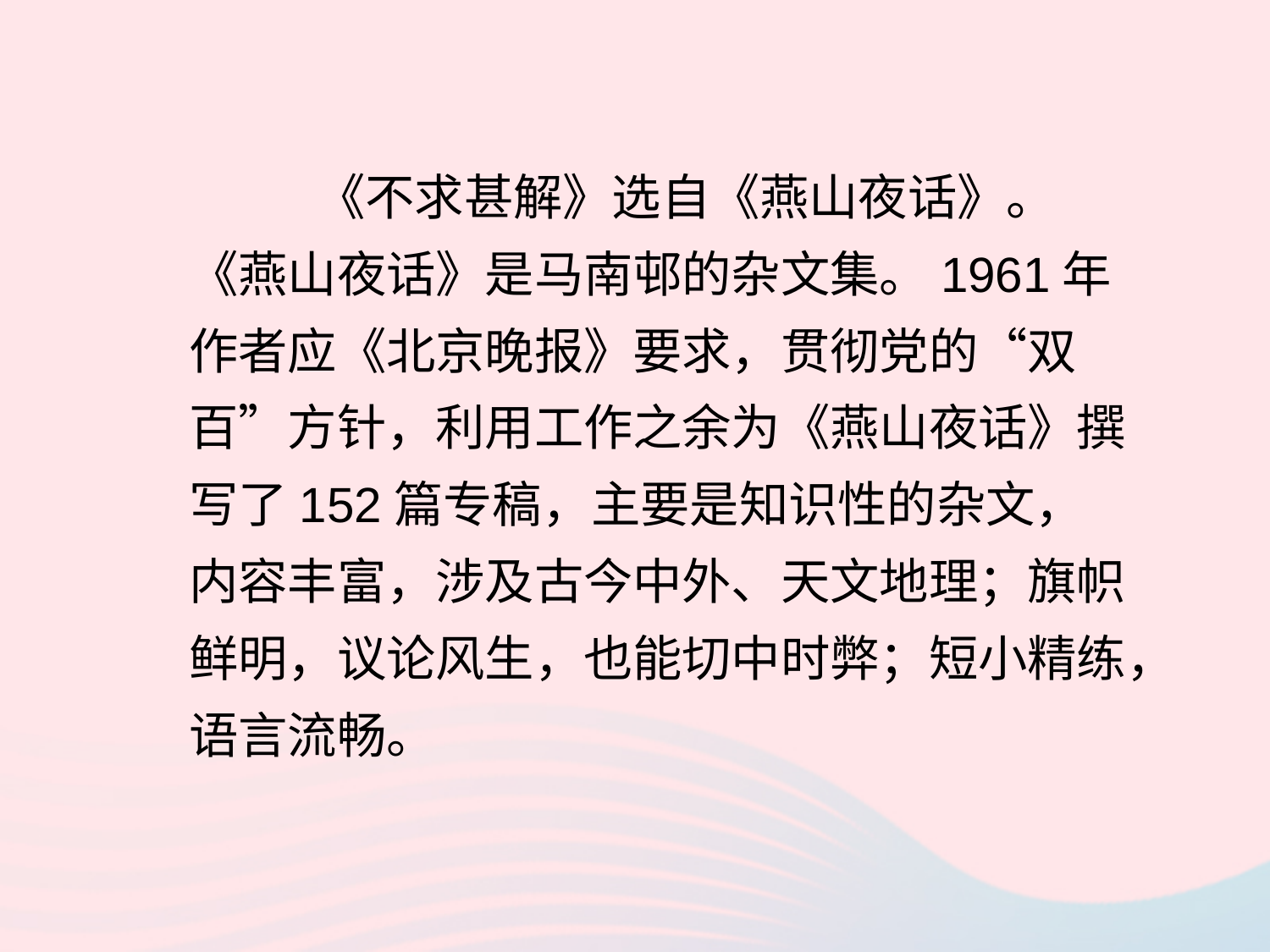

《不求甚解》选自《燕山夜话》。《燕山夜话》是马南邨的杂文集。1961年作者应《北京晚报》要求，贯彻党的“双百”方针，利用工作之余为《燕山夜话》撰写了152篇专稿，主要是知识性的杂文，内容丰富，涉及古今中外、天文地理；旗帜鲜明，议论风生，也能切中时弊；短小精练，语言流畅。